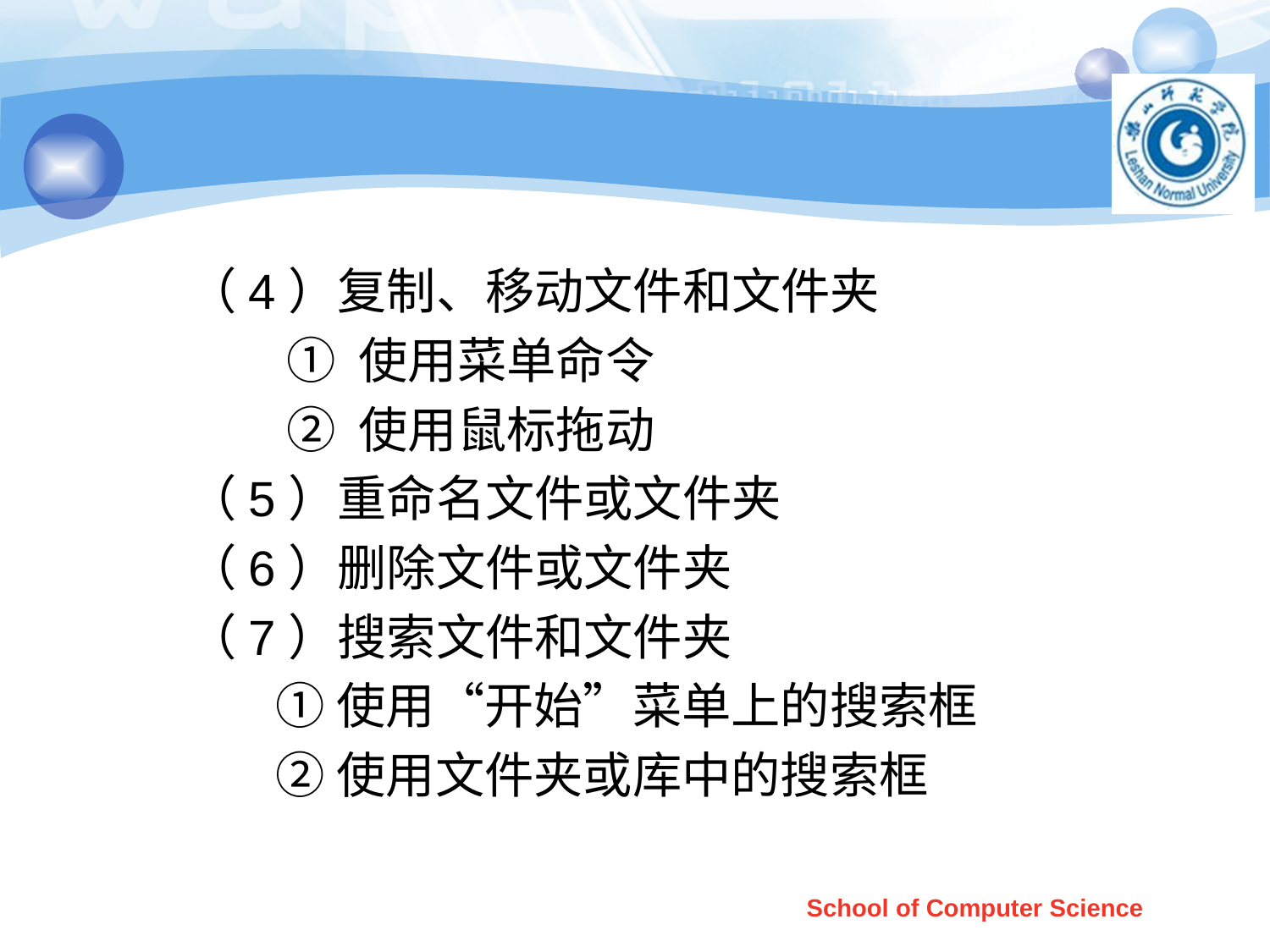

#
（4）复制、移动文件和文件夹
         ① 使用菜单命令
         ② 使用鼠标拖动
（5）重命名文件或文件夹
（6）删除文件或文件夹
（7）搜索文件和文件夹
        ①使用“开始”菜单上的搜索框
        ②使用文件夹或库中的搜索框
School of Computer Science